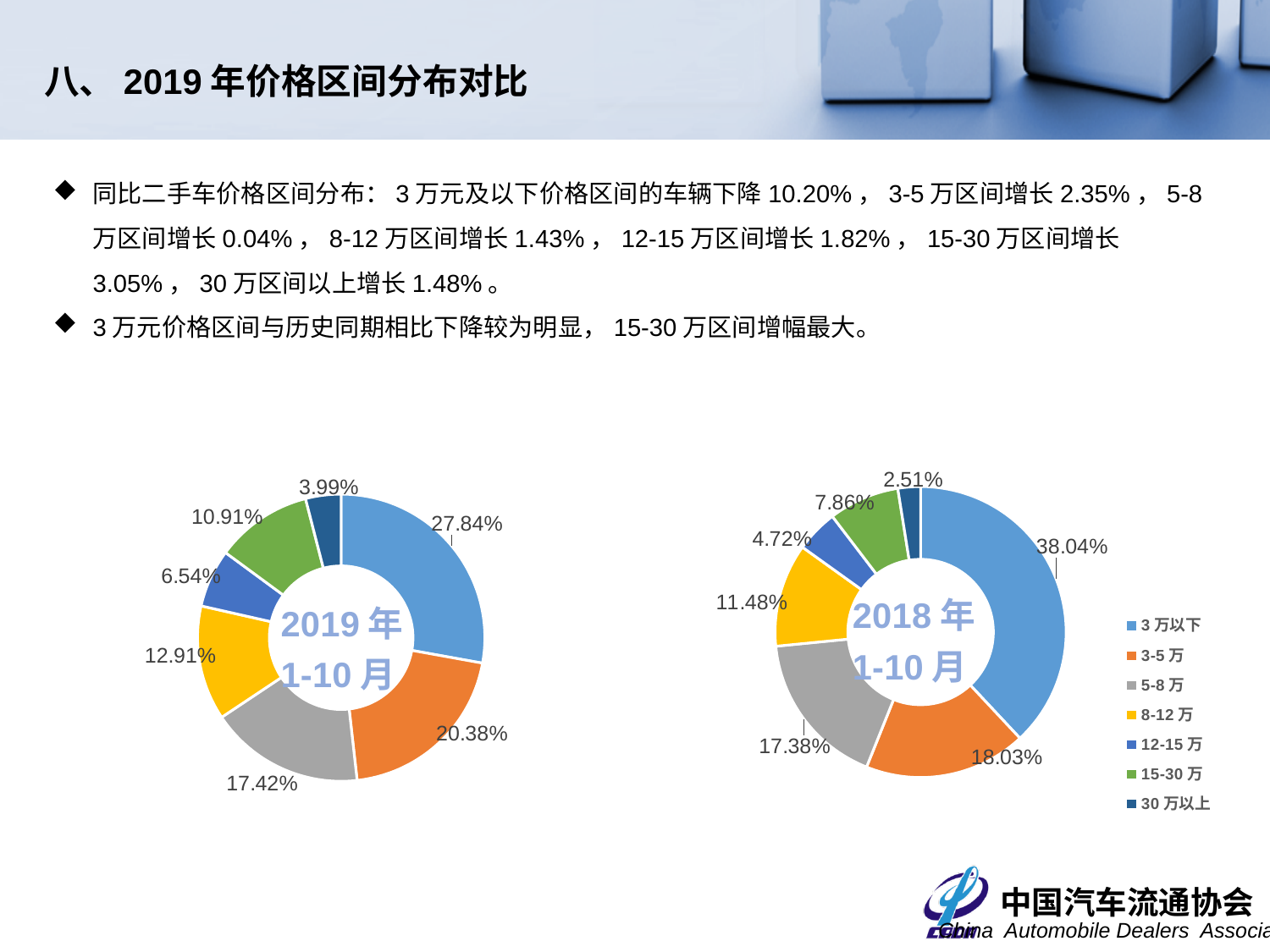

八、2019年价格区间分布对比
同比二手车价格区间分布：3万元及以下价格区间的车辆下降10.20%，3-5万区间增长2.35%，5-8万区间增长0.04%，8-12万区间增长1.43%，12-15万区间增长1.82%，15-30万区间增长3.05%，30万区间以上增长1.48%。
3万元价格区间与历史同期相比下降较为明显，15-30万区间增幅最大。

### Chart

| Category | 2018年1-10月 |
|---|---|
| 3万以下 | 0.3804 |
| 3-5万 | 0.1803 |
| 5-8万 | 0.1738 |
| 8-12万 | 0.1148 |
| 12-15万 | 0.0472 |
| 15-30万 | 0.0786 |
| 30万以上 | 0.0251 |

### Chart

| Category |  |
|---|---|
| 3万以下 | 0.27841806948096826 |
| 3-5万 | 0.20384131384257387 |
| 5-8万 | 0.17419607162903192 |
| 8-12万 | 0.1291330997627748 |
| 12-15万 | 0.06540139280491404 |
| 15-30万 | 0.10906141400190587 |
| 30万以上 | 0.039948638477831255 |